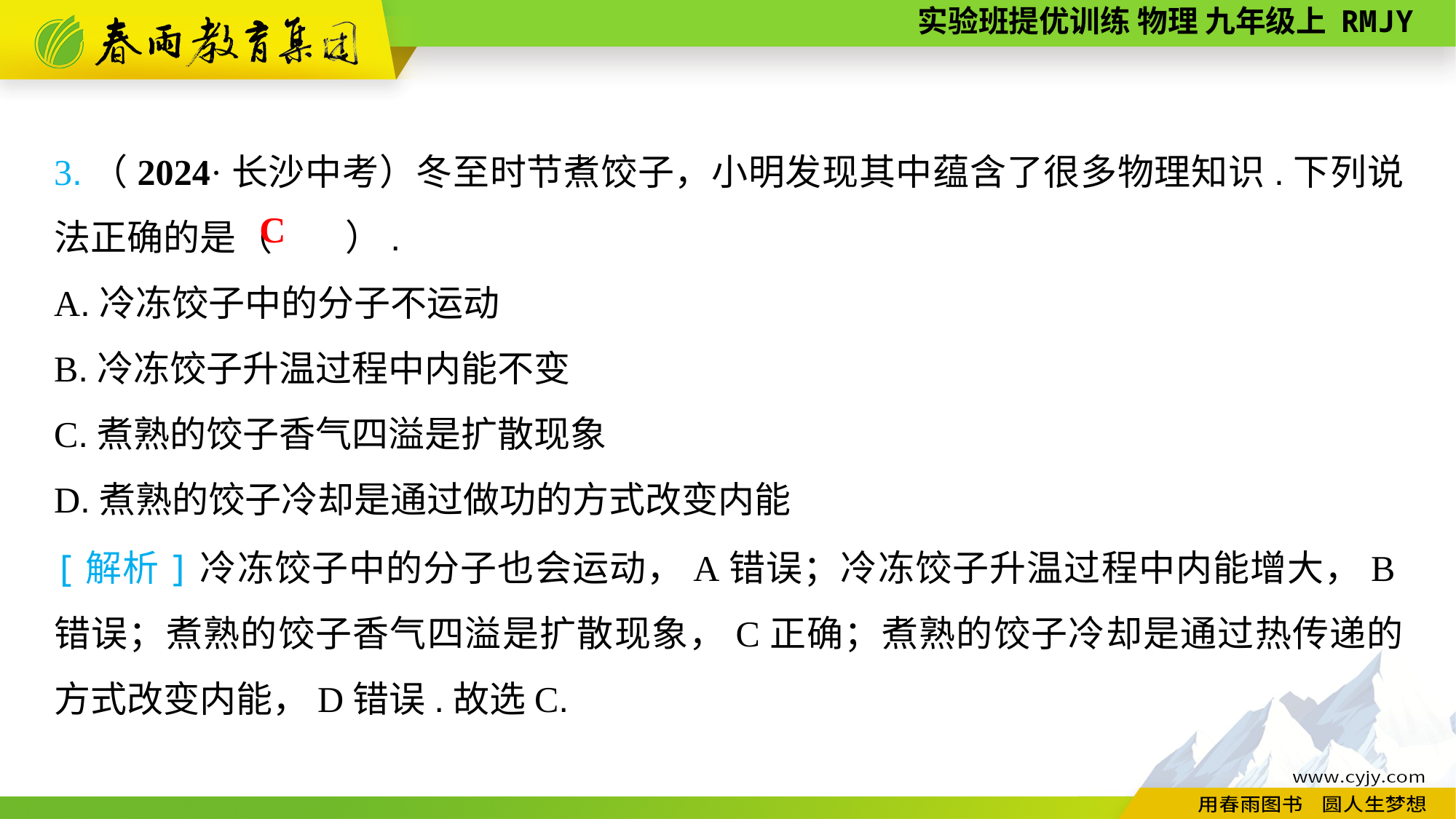

3.（2024·长沙中考）冬至时节煮饺子，小明发现其中蕴含了很多物理知识.下列说法正确的是（　　）.
A.冷冻饺子中的分子不运动
B.冷冻饺子升温过程中内能不变
C.煮熟的饺子香气四溢是扩散现象
D.煮熟的饺子冷却是通过做功的方式改变内能
C
[解析]冷冻饺子中的分子也会运动，A错误；冷冻饺子升温过程中内能增大，B错误；煮熟的饺子香气四溢是扩散现象，C正确；煮熟的饺子冷却是通过热传递的方式改变内能，D错误.故选C.